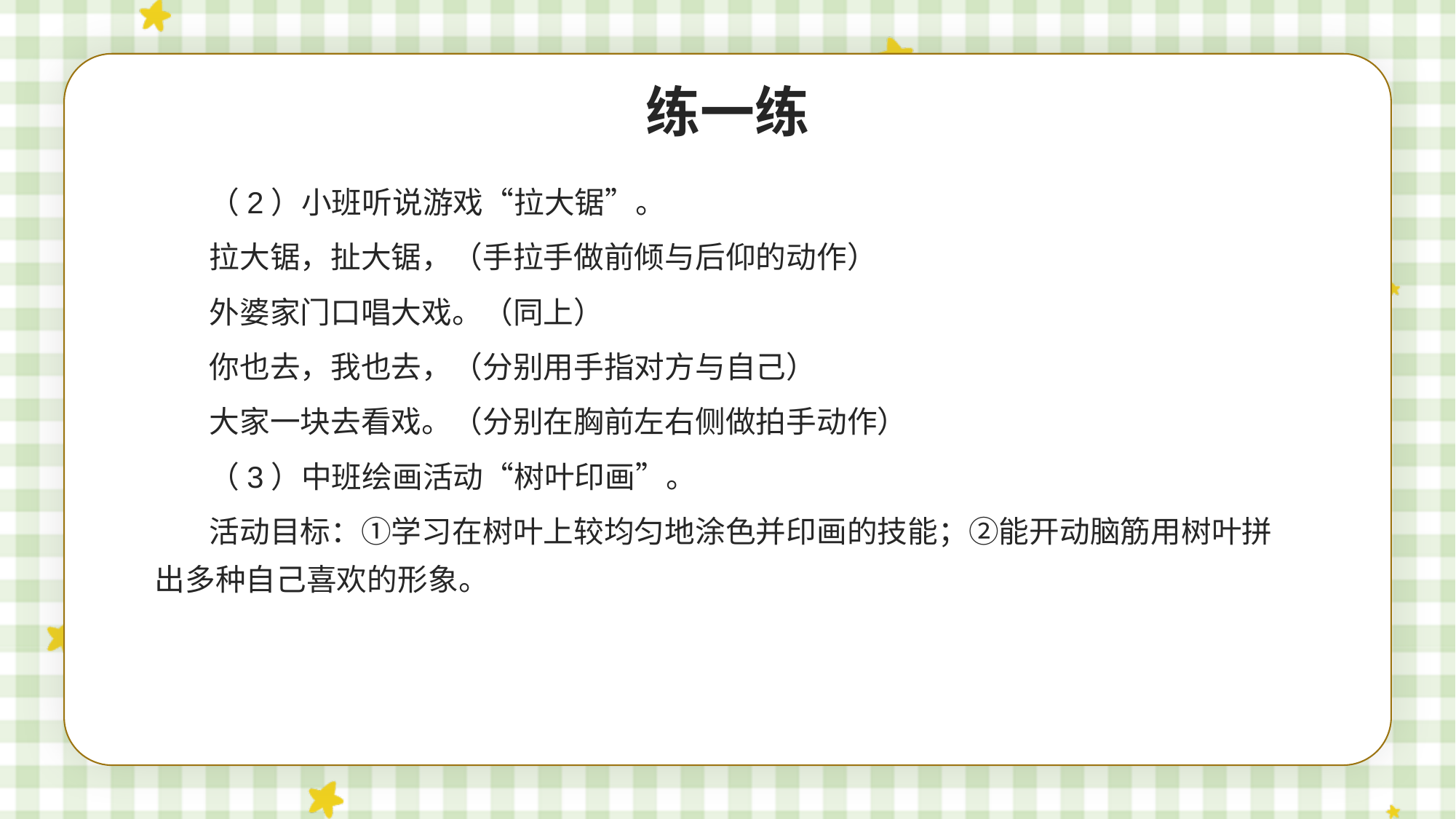

练一练
（2）小班听说游戏“拉大锯”。
拉大锯，扯大锯，（手拉手做前倾与后仰的动作）
外婆家门口唱大戏。（同上）
你也去，我也去，（分别用手指对方与自己）
大家一块去看戏。（分别在胸前左右侧做拍手动作）
（3）中班绘画活动“树叶印画”。
活动目标：①学习在树叶上较均匀地涂色并印画的技能；②能开动脑筋用树叶拼出多种自己喜欢的形象。